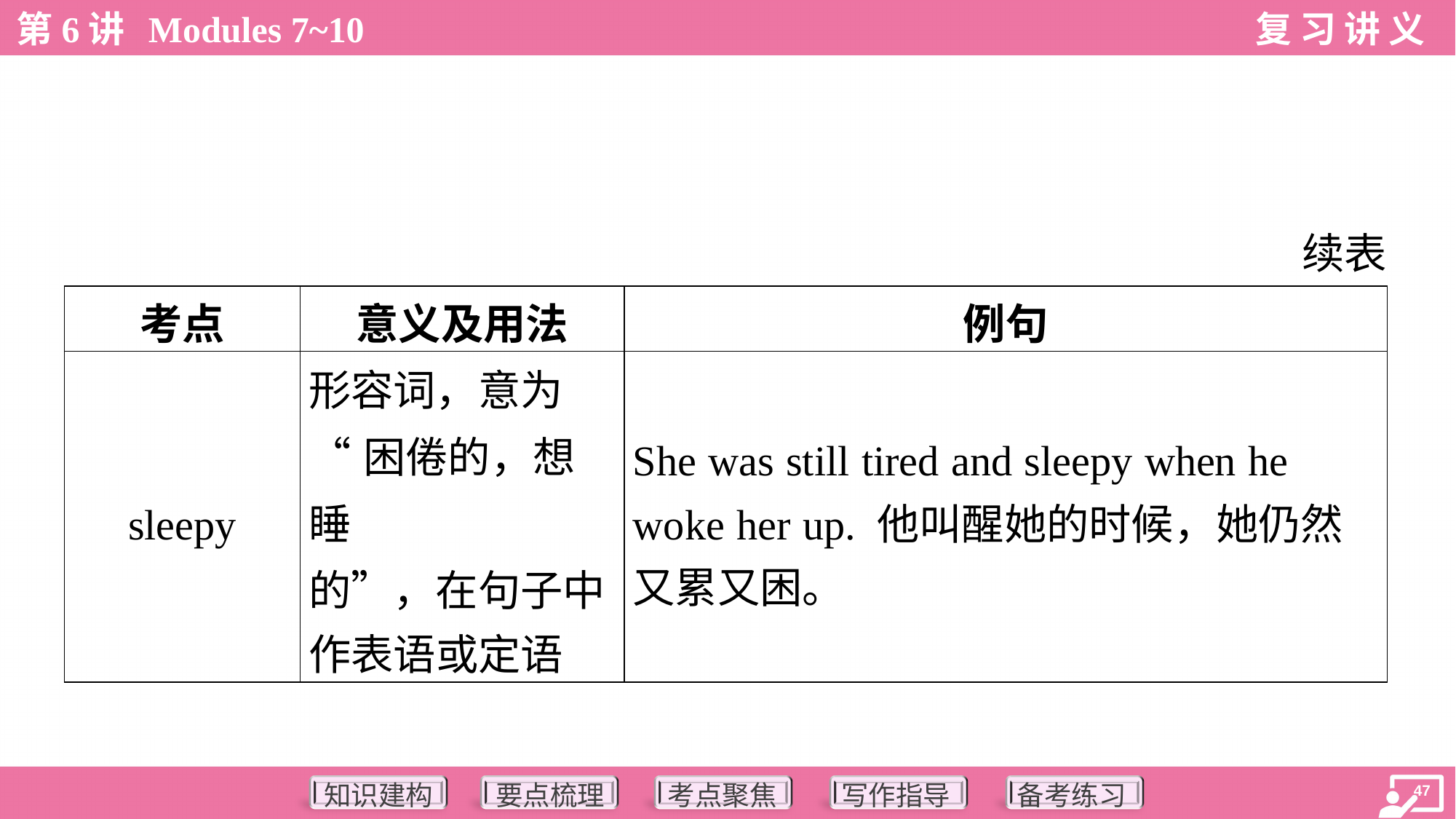

续表
| 考点 | 意义及用法 | 例句 |
| --- | --- | --- |
| sleepy | 形容词，意为 “困倦的，想睡 的”，在句子中 作表语或定语 | She was still tired and sleepy when he woke her up. 他叫醒她的时候，她仍然 又累又困。 |